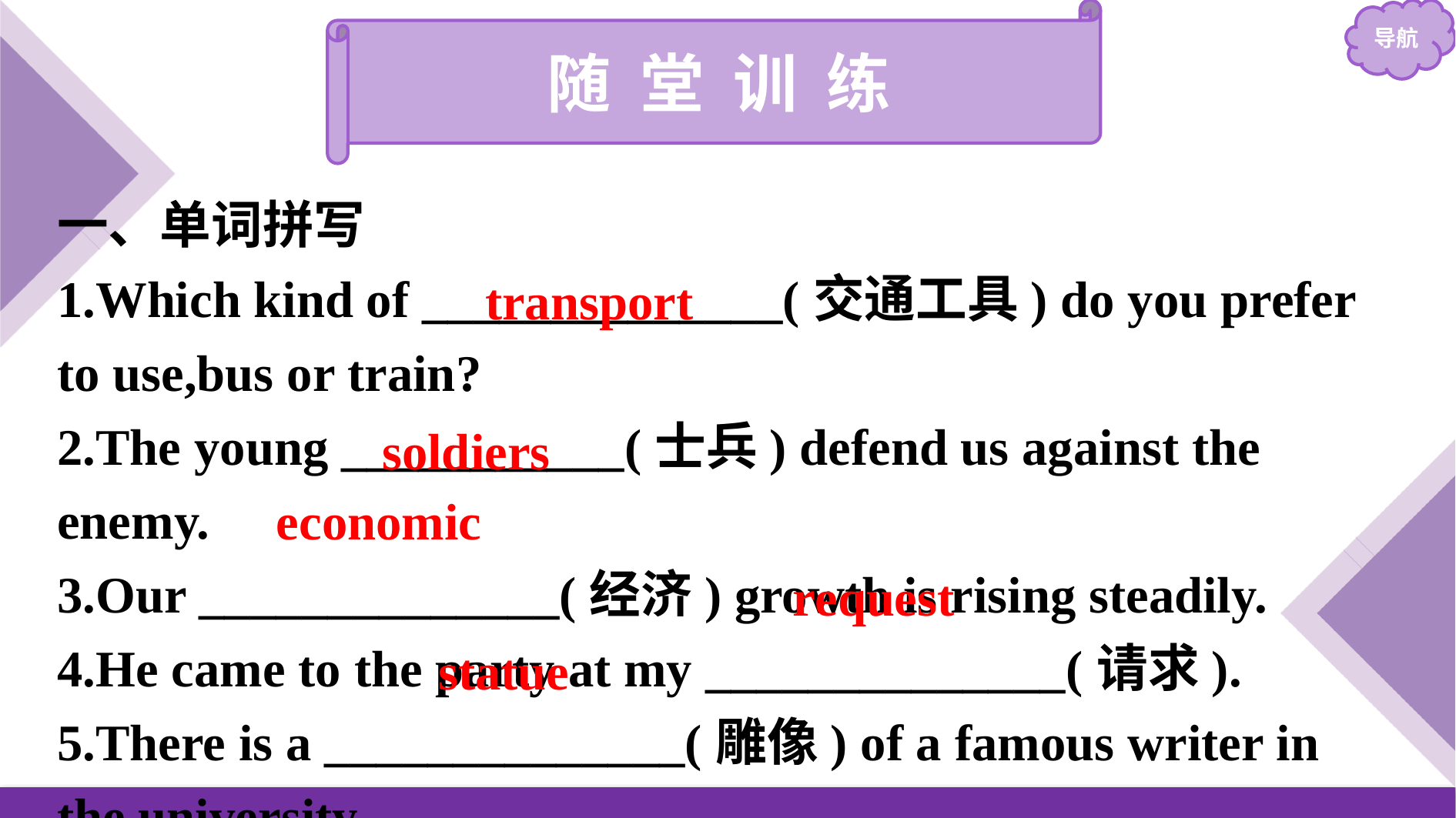

随  堂  训  练
一、单词拼写
1.Which kind of ______________(交通工具) do you prefer to use,bus or train?
2.The young ___________(士兵) defend us against the enemy.
3.Our ______________(经济) growth is rising steadily.
4.He came to the party at my ______________(请求).
5.There is a ______________(雕像) of a famous writer in the university.
transport
soldiers
economic
request
statue